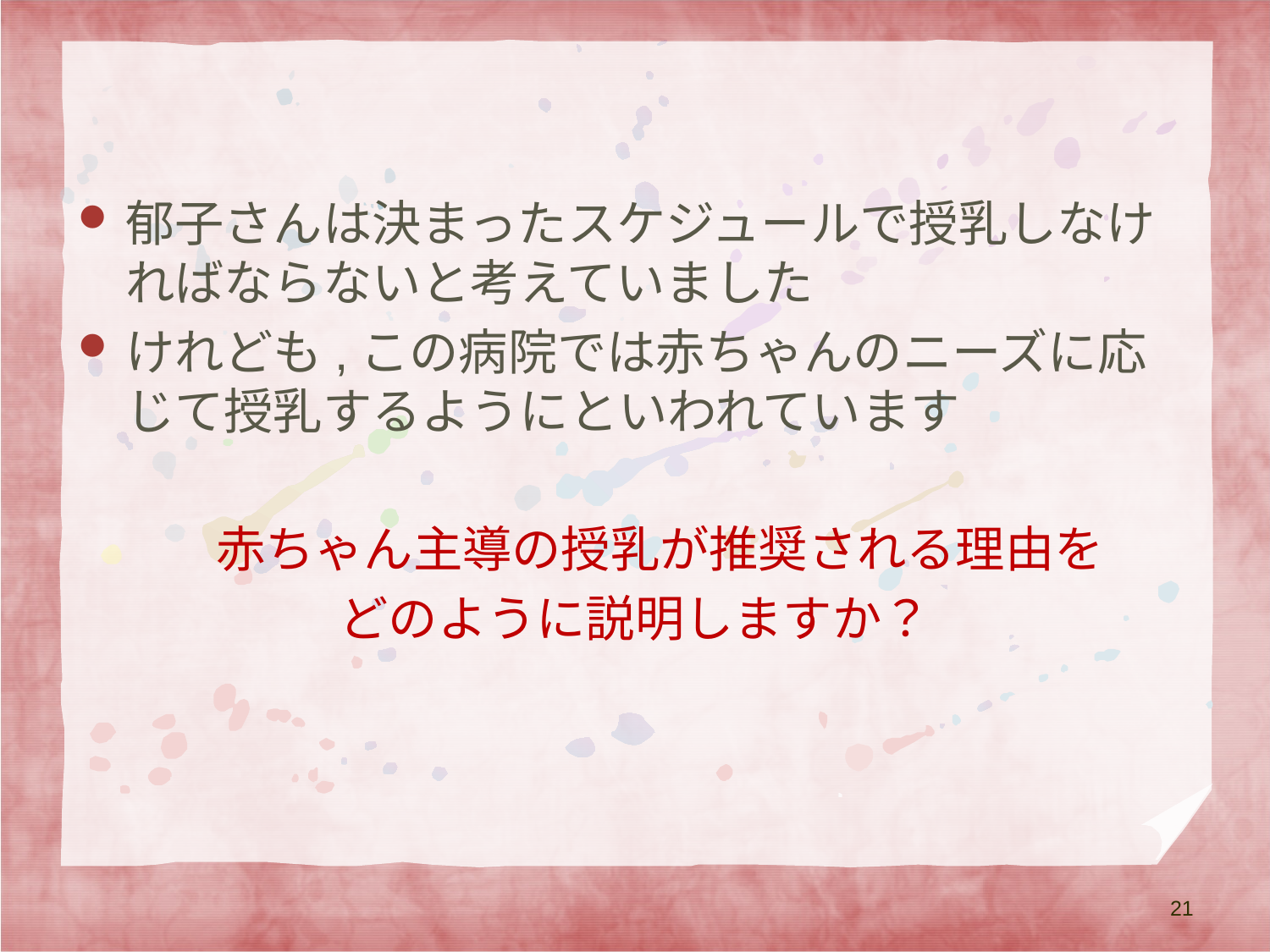

郁子さんは決まったスケジュールで授乳しなければならないと考えていました
けれども,この病院では赤ちゃんのニーズに応じて授乳するようにといわれています

　赤ちゃん主導の授乳が推奨される理由を
どのように説明しますか？
21